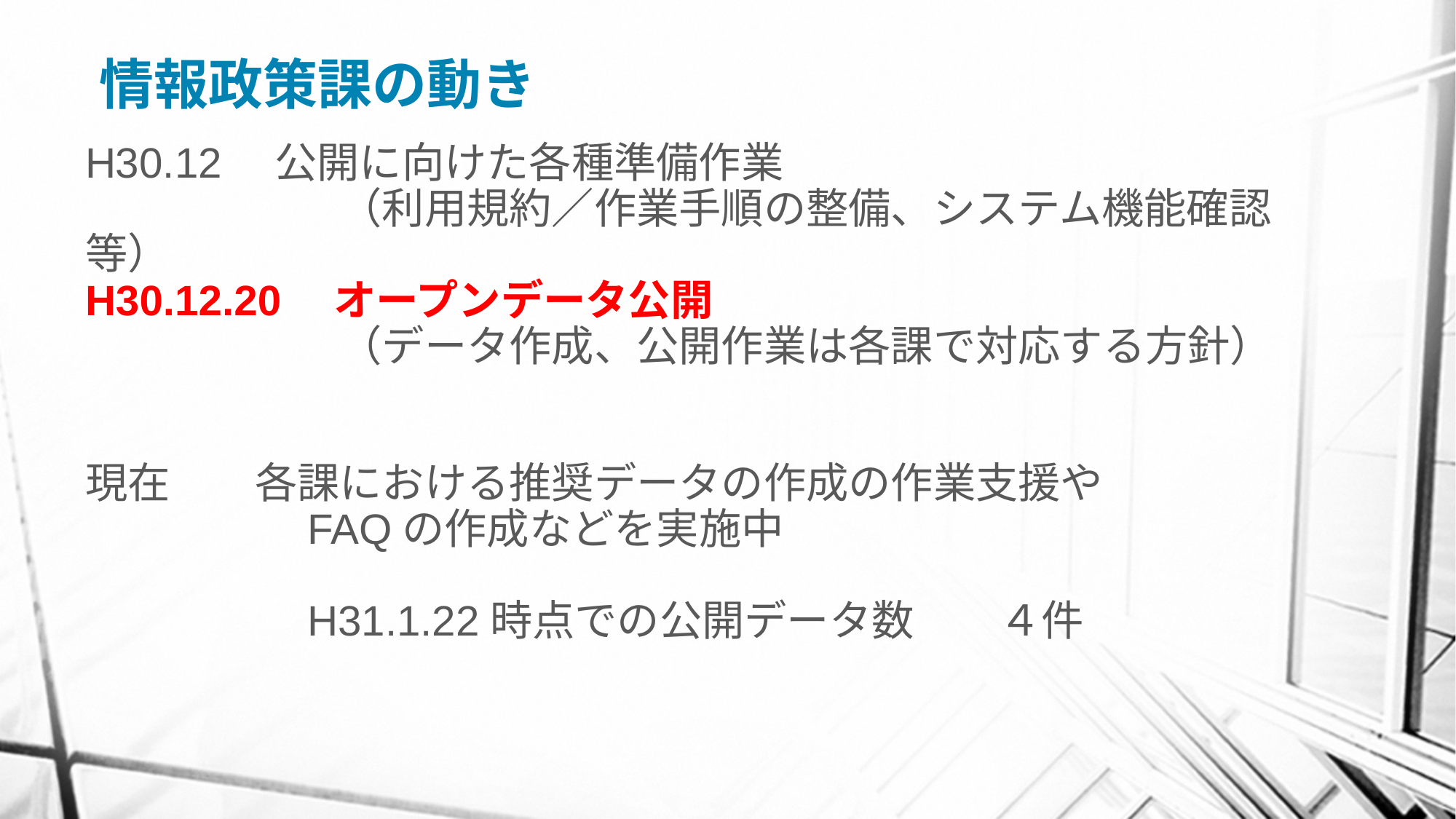

# 情報政策課の動き
H30.12　公開に向けた各種準備作業
　　　　　　（利用規約／作業手順の整備、システム機能確認等）
H30.12.20　オープンデータ公開
　　　　　　（データ作成、公開作業は各課で対応する方針）

現在　　各課における推奨データの作成の作業支援や
　　　　　FAQの作成などを実施中

　　　　　H31.1.22時点での公開データ数　　４件